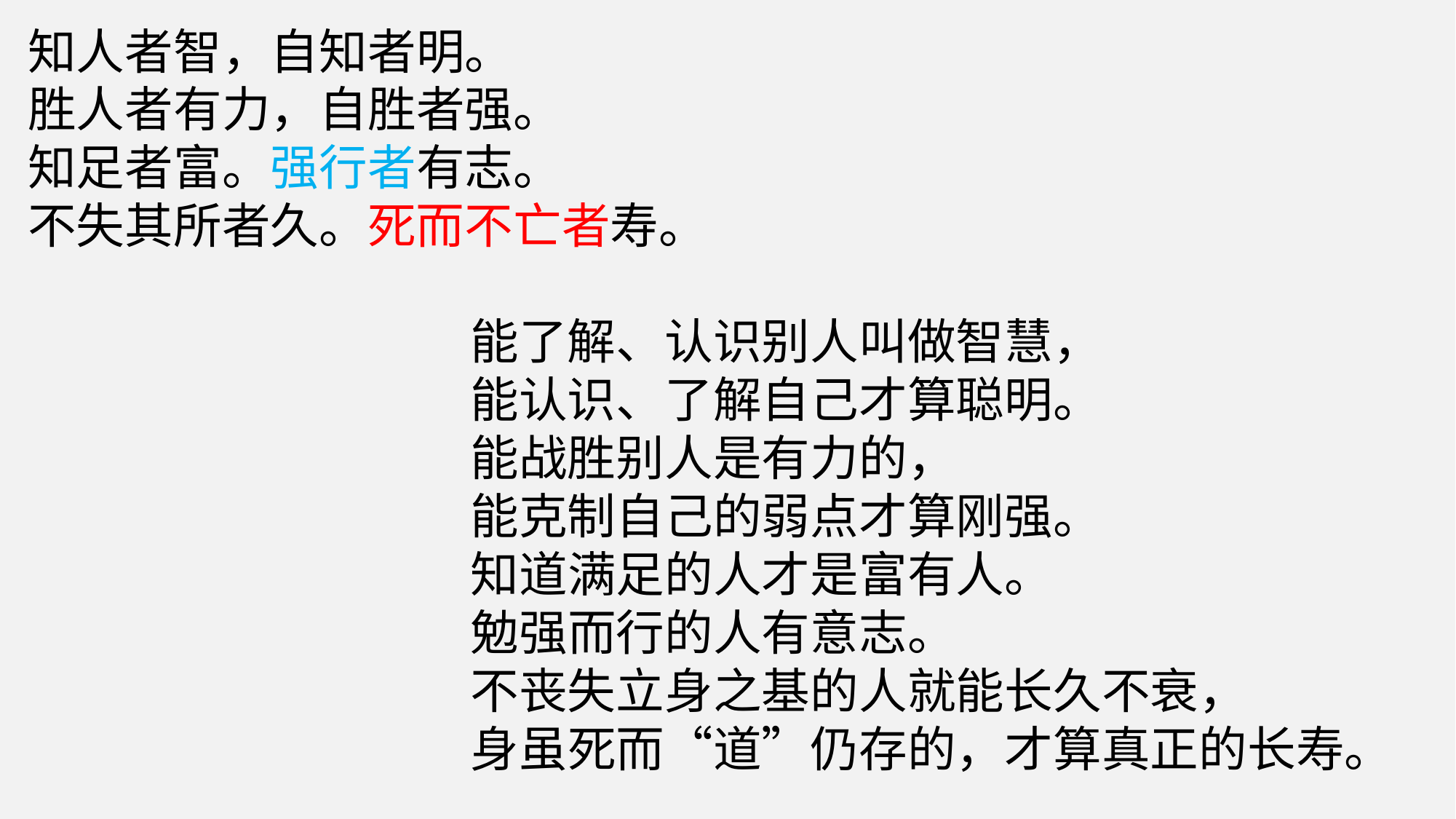

知人者智，自知者明。
胜人者有力，自胜者强。
知足者富。强行者有志。
不失其所者久。死而不亡者寿。
能了解、认识别人叫做智慧，
能认识、了解自己才算聪明。
能战胜别人是有力的，
能克制自己的弱点才算刚强。
知道满足的人才是富有人。
勉强而行的人有意志。
不丧失立身之基的人就能长久不衰，
身虽死而“道”仍存的，才算真正的长寿。